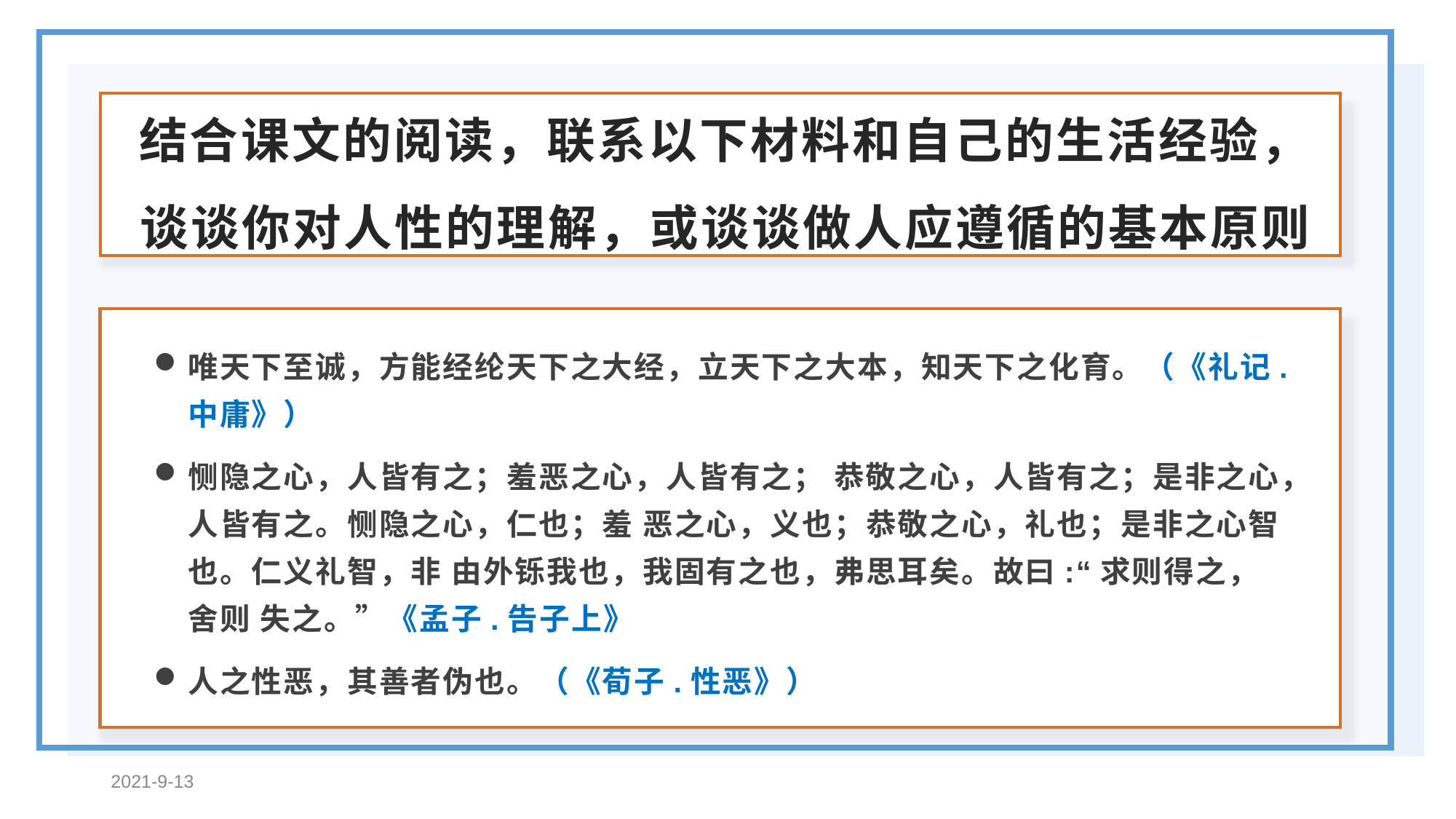

结合课文的阅读，联系以下材料和自己的生活经验，谈谈你对人性的理解，或谈谈做人应遵循的基本原则

唯天下至诚，方能经纶天下之大经，立天下之大本，知天下之化育。（《礼记.中庸》）
恻隐之心，人皆有之；羞恶之心，人皆有之； 恭敬之心，人皆有之；是非之心，人皆有之。恻隐之心，仁也；羞 恶之心，义也；恭敬之心，礼也；是非之心智也。仁义礼智，非 由外铄我也，我固有之也，弗思耳矣。故曰:“求则得之，舍则 失之。”《孟子.告子上》
人之性恶，其善者伪也。（《荀子.性恶》）
2021-9-13